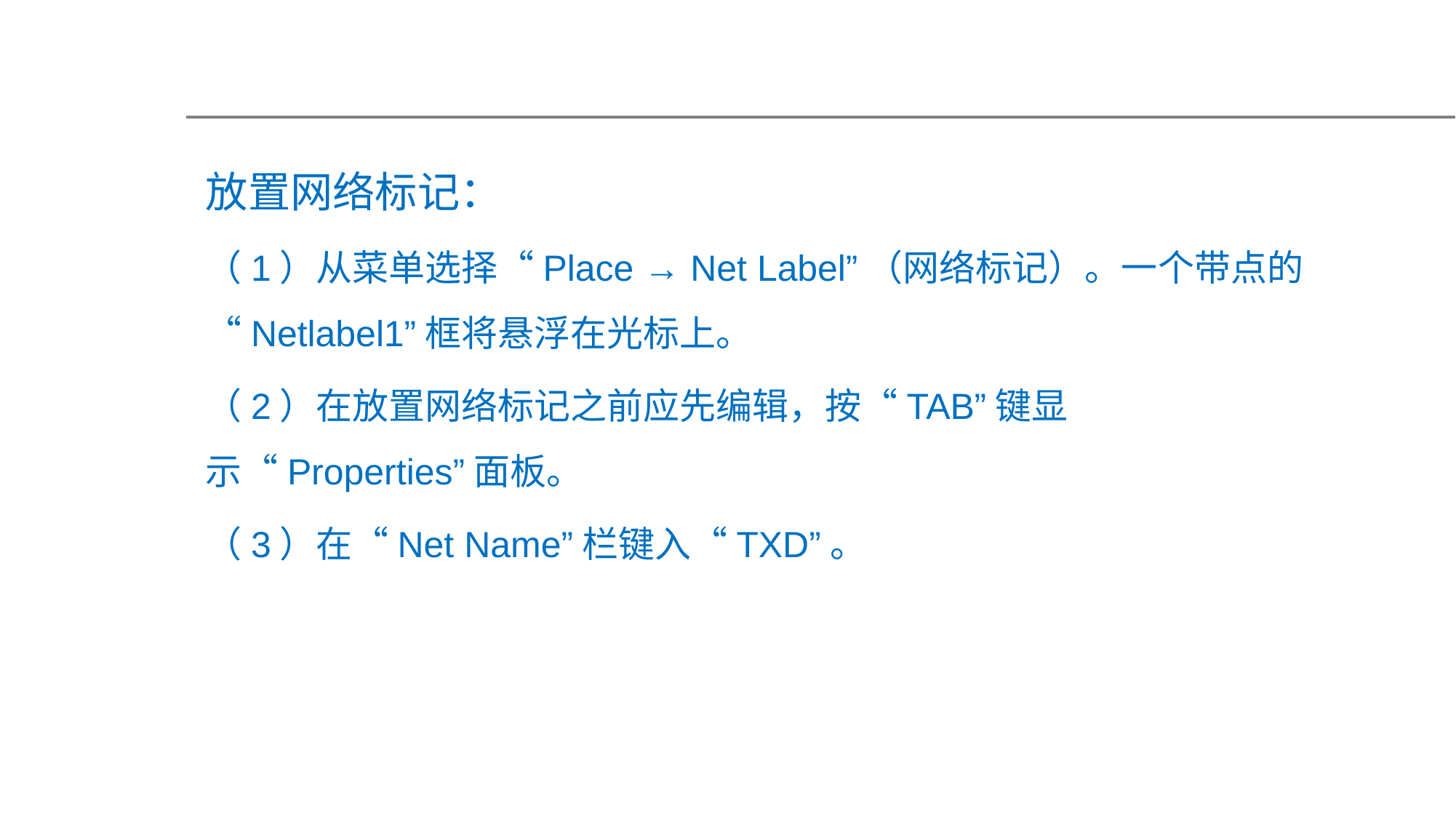

放置网络标记：
（1）从菜单选择“Place → Net Label”（网络标记）。一个带点的“Netlabel1”框将悬浮在光标上。
（2）在放置网络标记之前应先编辑，按“TAB”键显示“Properties”面板。
（3）在“Net Name”栏键入“TXD”。